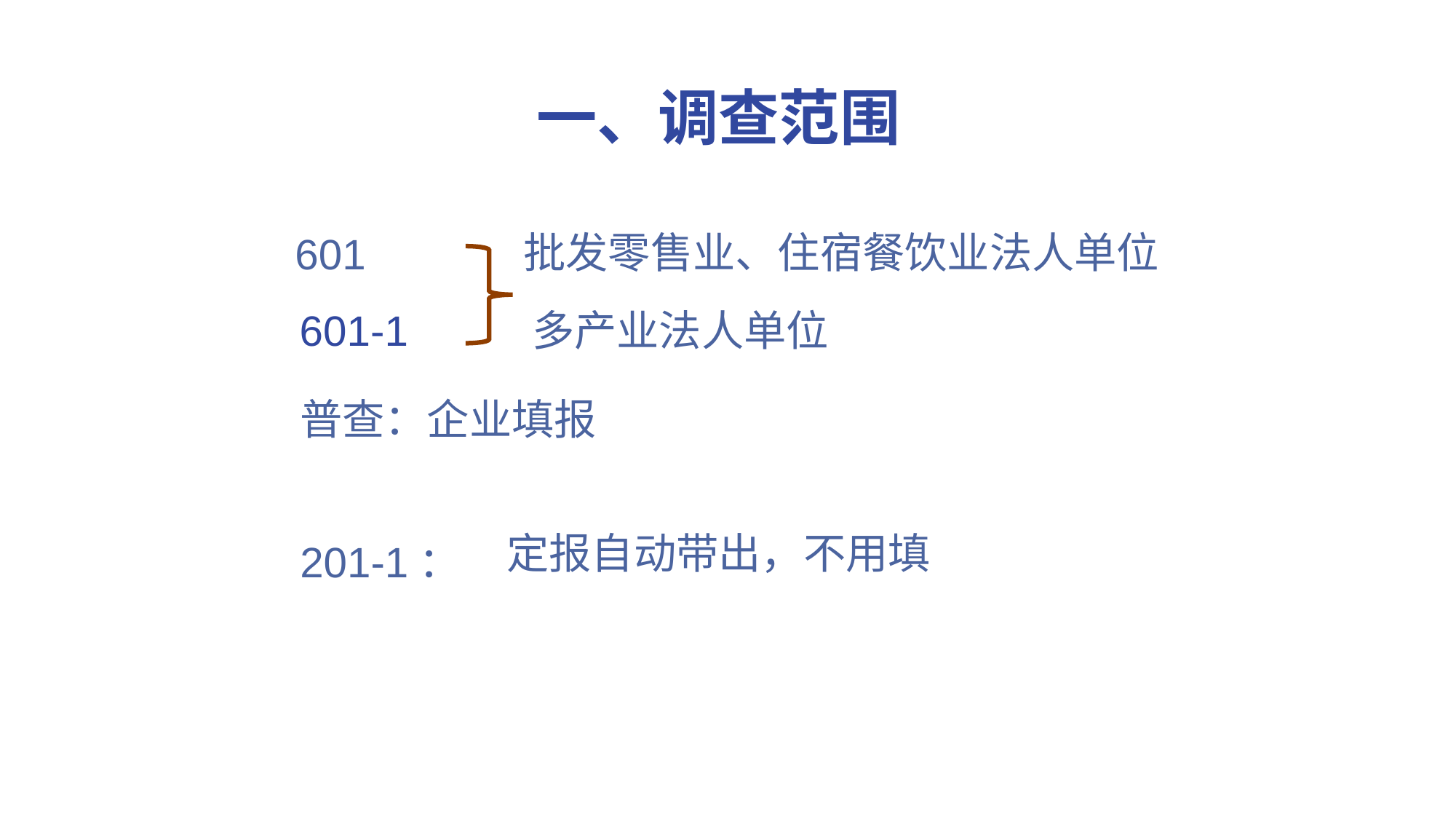

一、调查范围
批发零售业、住宿餐饮业法人单位
601

601-1
多产业法人单位
普查：企业填报
定报自动带出，不用填
201-1：